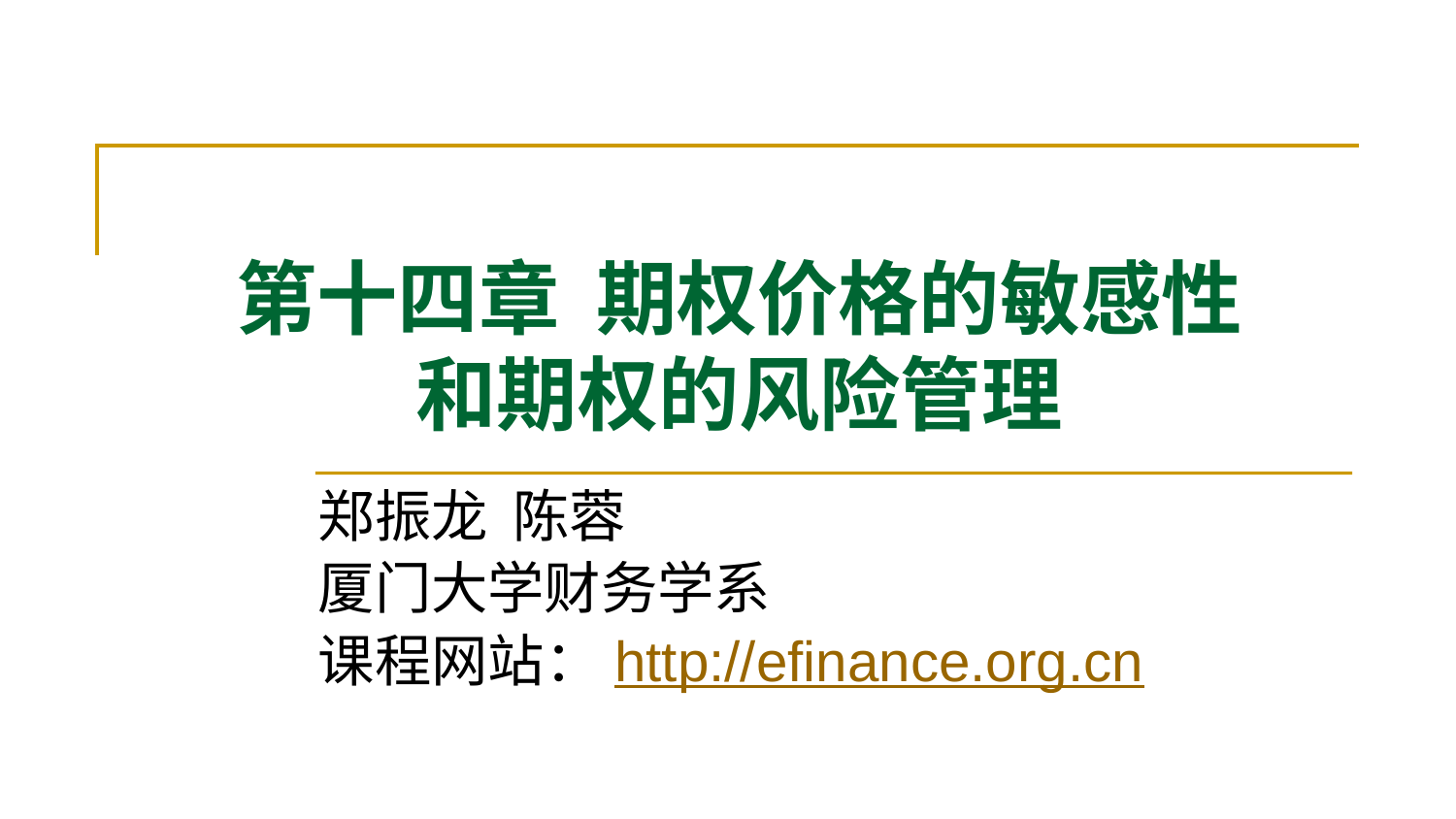

# 第十四章  期权价格的敏感性 和期权的风险管理

郑振龙  陈蓉
厦门大学财务学系
课程网站：http://efinance.org.cn